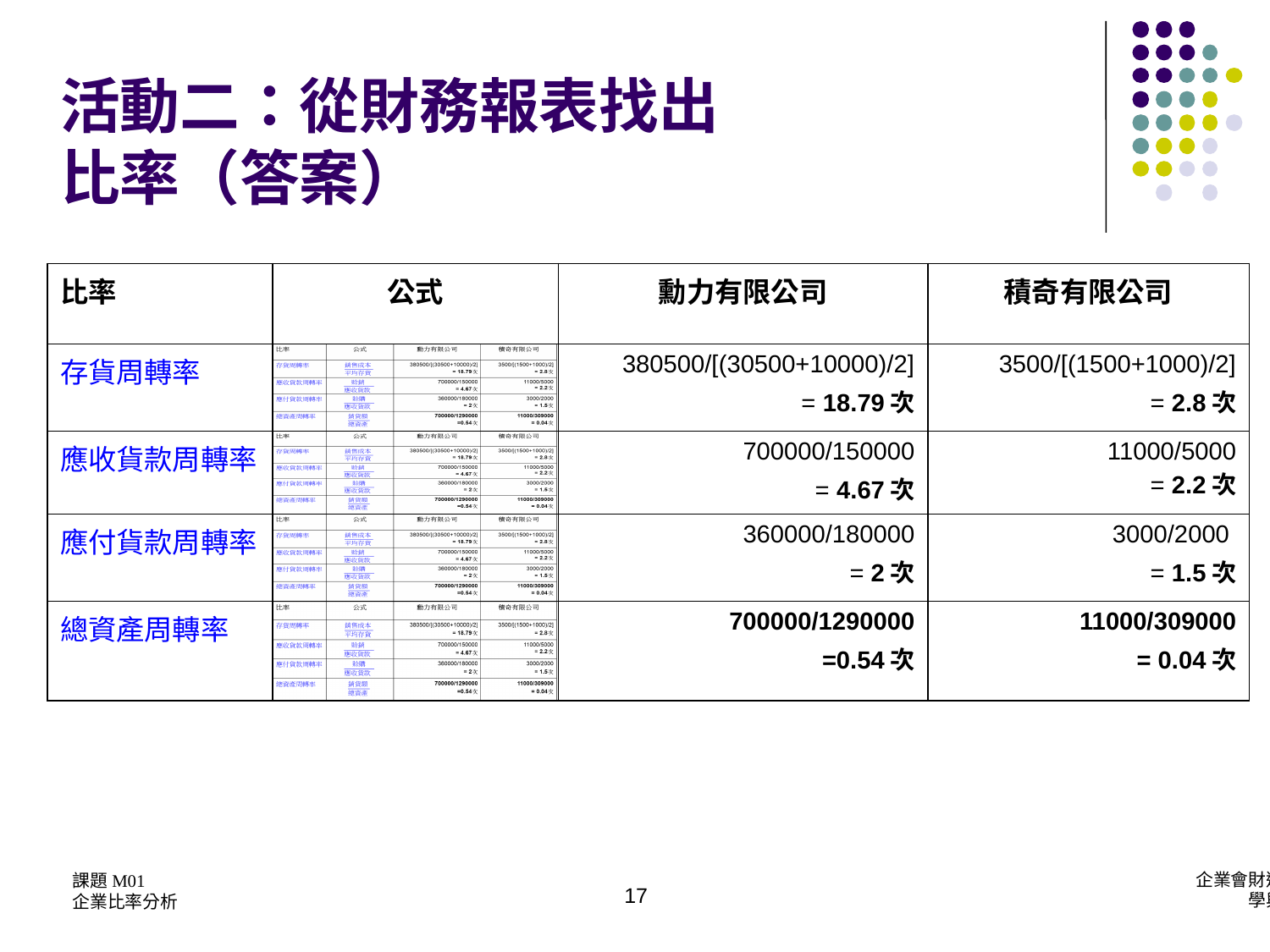

活動二：從財務報表找出
比率（答案）
| 比率 | 公式 | 勳力有限公司 | 積奇有限公司 |
| --- | --- | --- | --- |
| 存貨周轉率 |  | 380500/[(30500+10000)/2] = 18.79次 | 3500/[(1500+1000)/2] = 2.8次 |
| 應收貨款周轉率 |  | 700000/150000 = 4.67次 | 11000/5000 = 2.2次 |
| 應付貨款周轉率 |  | 360000/180000 = 2次 | 3000/2000 = 1.5次 |
| 總資產周轉率 |  | 700000/1290000 =0.54次 | 11000/309000 = 0.04次 |

17
課題M01
企業比率分析